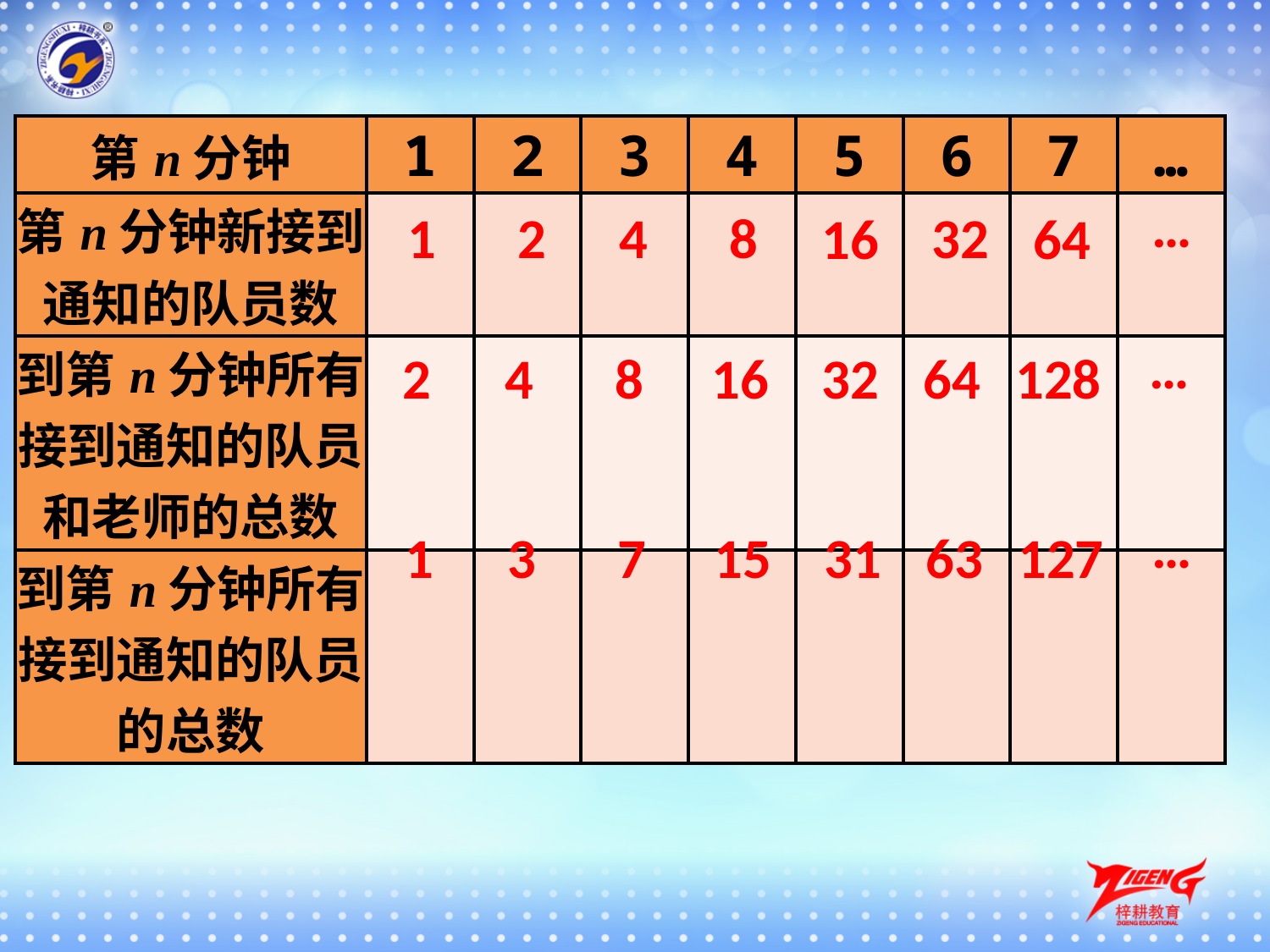

| 第n分钟 | 1 | 2 | 3 | 4 | 5 | 6 | 7 | … |
| --- | --- | --- | --- | --- | --- | --- | --- | --- |
| 第n分钟新接到通知的队员数 |  |  |  |  |  |  |  |  |
| 到第n分钟所有接到通知的队员和老师的总数 |  |  |  |  |  |  |  |  |
| 到第n分钟所有接到通知的队员的总数 |  |  |  |  |  |  |  |  |
…
2
8
1
4
32
16
64
…
128
2
8
4
32
16
64
…
127
1
7
3
31
15
63